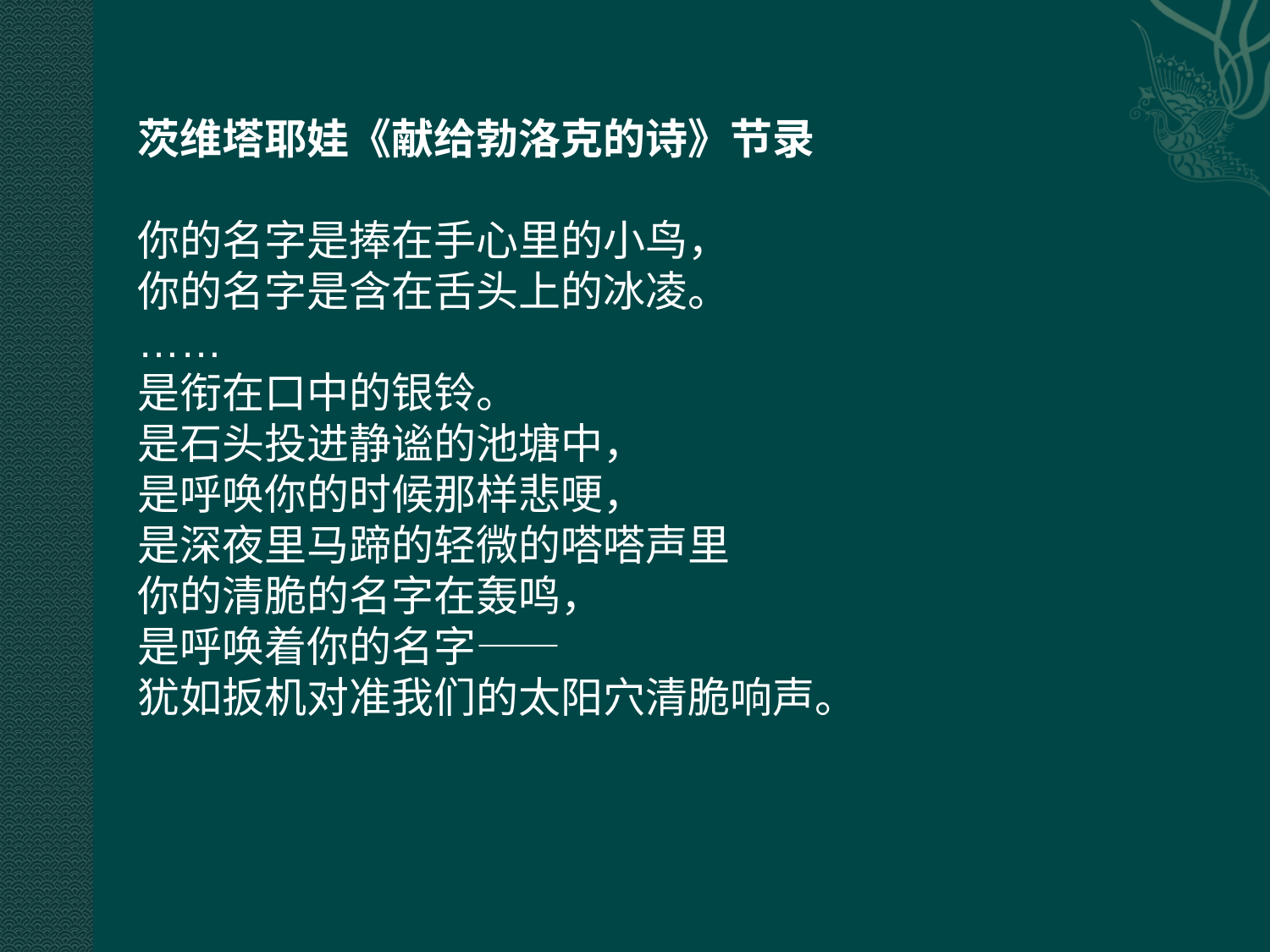

茨维塔耶娃《献给勃洛克的诗》节录

你的名字是捧在手心里的小鸟，
你的名字是含在舌头上的冰凌。
……
是衔在口中的银铃。
是石头投进静谧的池塘中，
是呼唤你的时候那样悲哽，
是深夜里马蹄的轻微的嗒嗒声里
你的清脆的名字在轰鸣，
是呼唤着你的名字——
犹如扳机对准我们的太阳穴清脆响声。